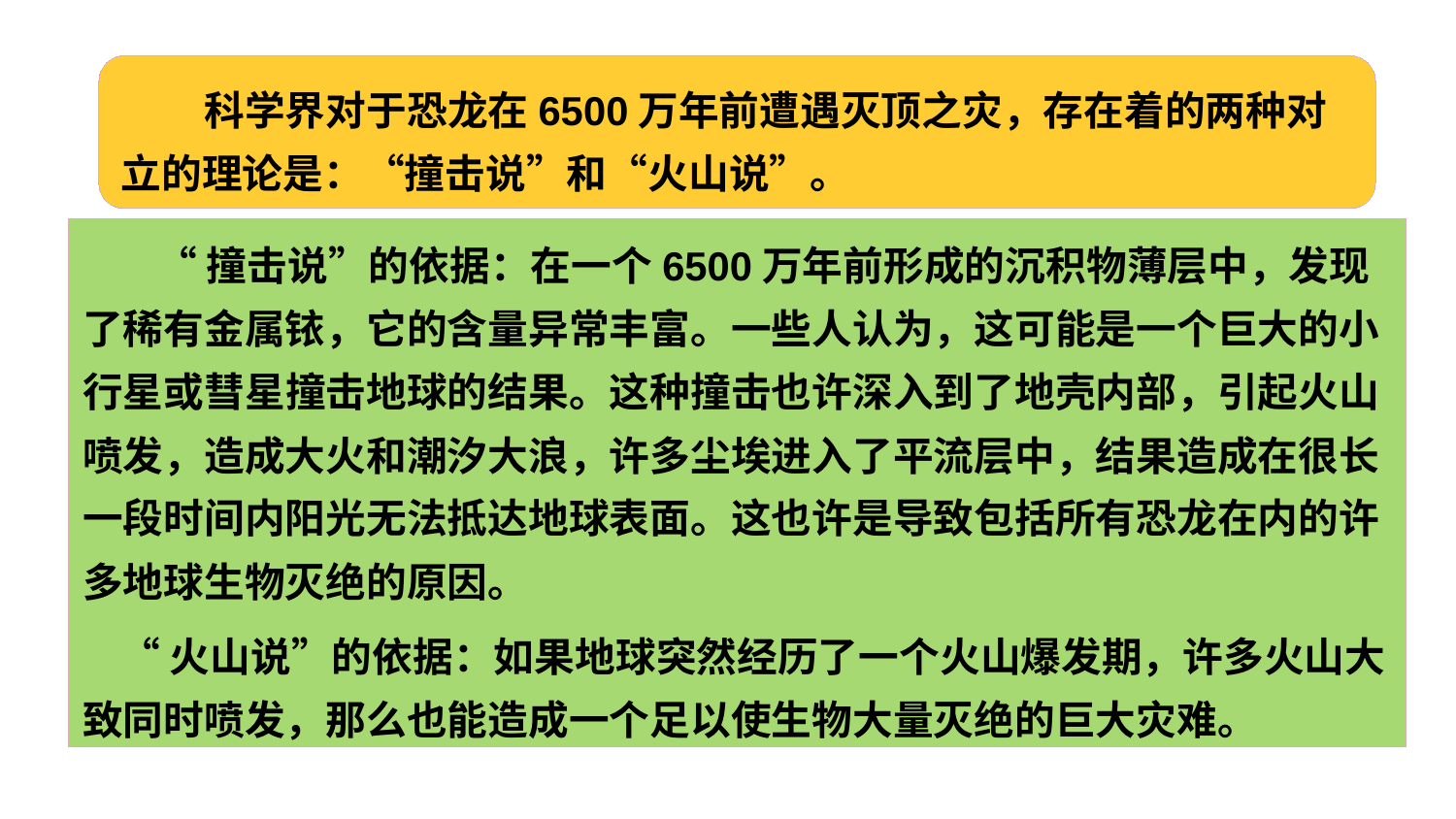

科学界对于恐龙在6500万年前遭遇灭顶之灾，存在着的两种对立的理论是：“撞击说”和“火山说”。
        “撞击说”的依据：在一个6500万年前形成的沉积物薄层中，发现了稀有金属铱，它的含量异常丰富。一些人认为，这可能是一个巨大的小行星或彗星撞击地球的结果。这种撞击也许深入到了地壳内部，引起火山喷发，造成大火和潮汐大浪，许多尘埃进入了平流层中，结果造成在很长一段时间内阳光无法抵达地球表面。这也许是导致包括所有恐龙在内的许多地球生物灭绝的原因。
    “火山说”的依据：如果地球突然经历了一个火山爆发期，许多火山大致同时喷发，那么也能造成一个足以使生物大量灭绝的巨大灾难。